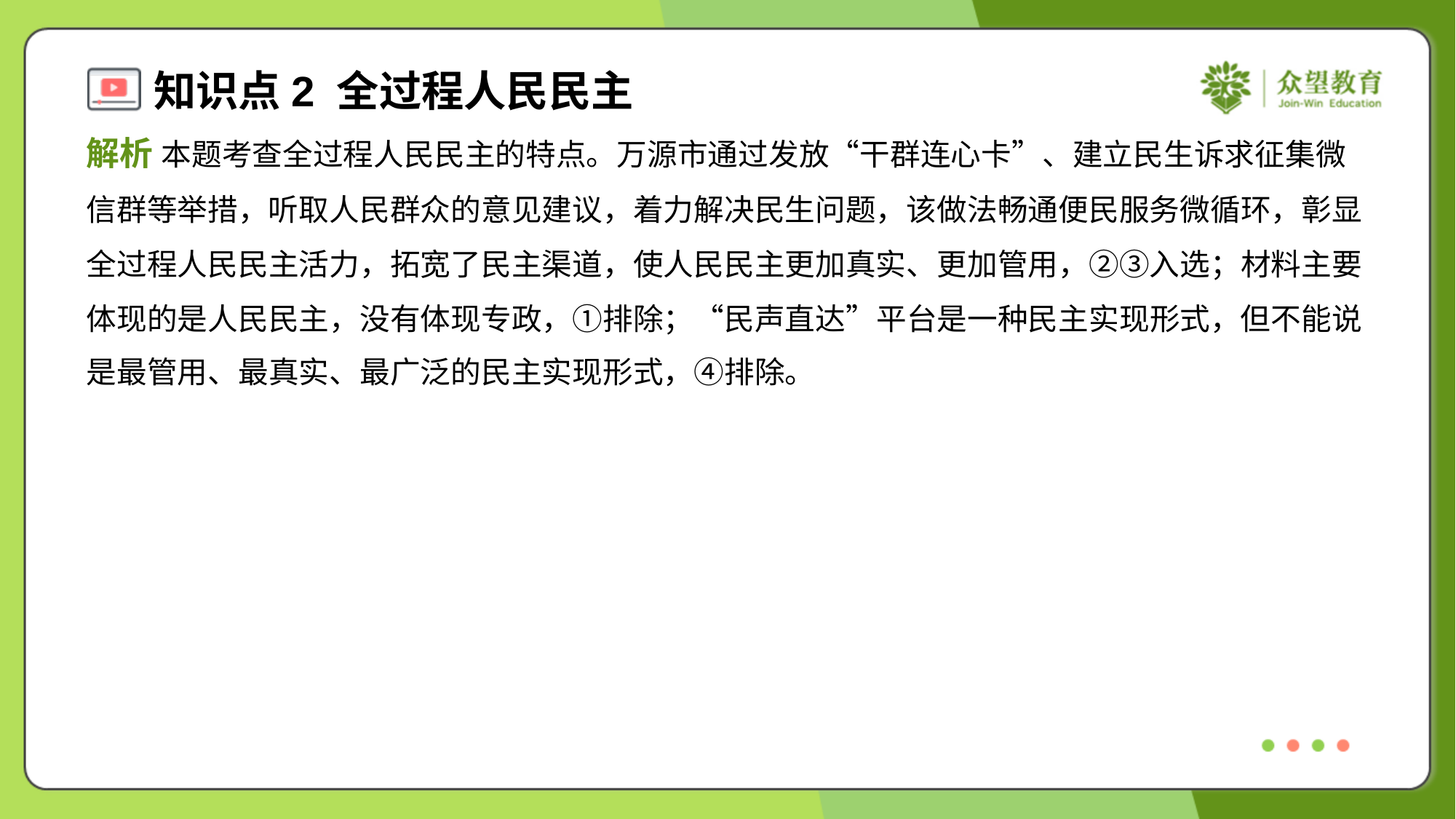

解析 本题考查全过程人民民主的特点。万源市通过发放“干群连心卡”、建立民生诉求征集微
信群等举措，听取人民群众的意见建议，着力解决民生问题，该做法畅通便民服务微循环，彰显
全过程人民民主活力，拓宽了民主渠道，使人民民主更加真实、更加管用，②③入选；材料主要
体现的是人民民主，没有体现专政，①排除；“民声直达”平台是一种民主实现形式，但不能说
是最管用、最真实、最广泛的民主实现形式，④排除。